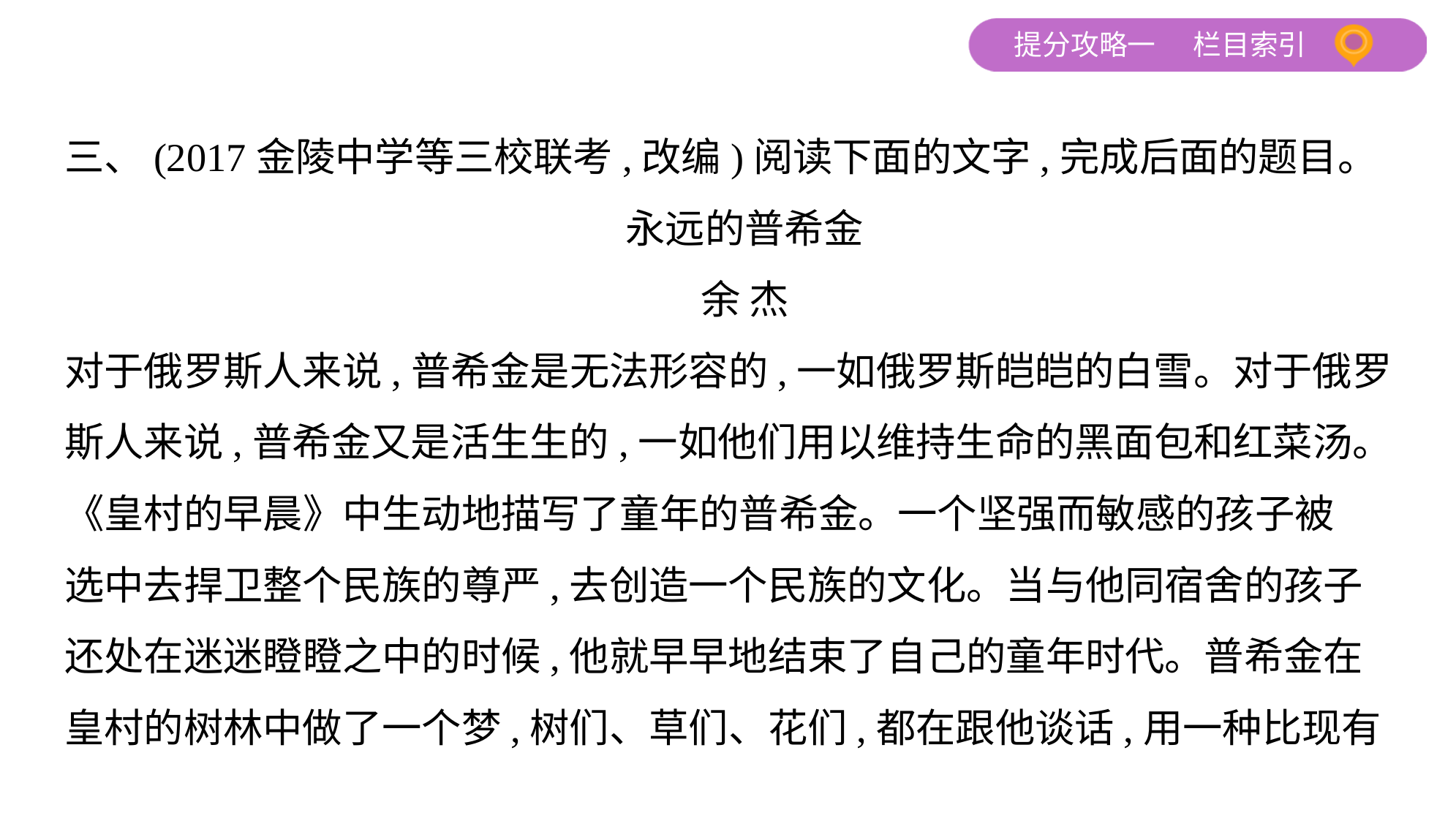

三、(2017金陵中学等三校联考,改编)阅读下面的文字,完成后面的题目。
永远的普希金
余 杰
对于俄罗斯人来说,普希金是无法形容的,一如俄罗斯皑皑的白雪。对于俄罗
斯人来说,普希金又是活生生的,一如他们用以维持生命的黑面包和红菜汤。
《皇村的早晨》中生动地描写了童年的普希金。一个坚强而敏感的孩子被
选中去捍卫整个民族的尊严,去创造一个民族的文化。当与他同宿舍的孩子
还处在迷迷瞪瞪之中的时候,他就早早地结束了自己的童年时代。普希金在
皇村的树林中做了一个梦,树们、草们、花们,都在跟他谈话,用一种比现有